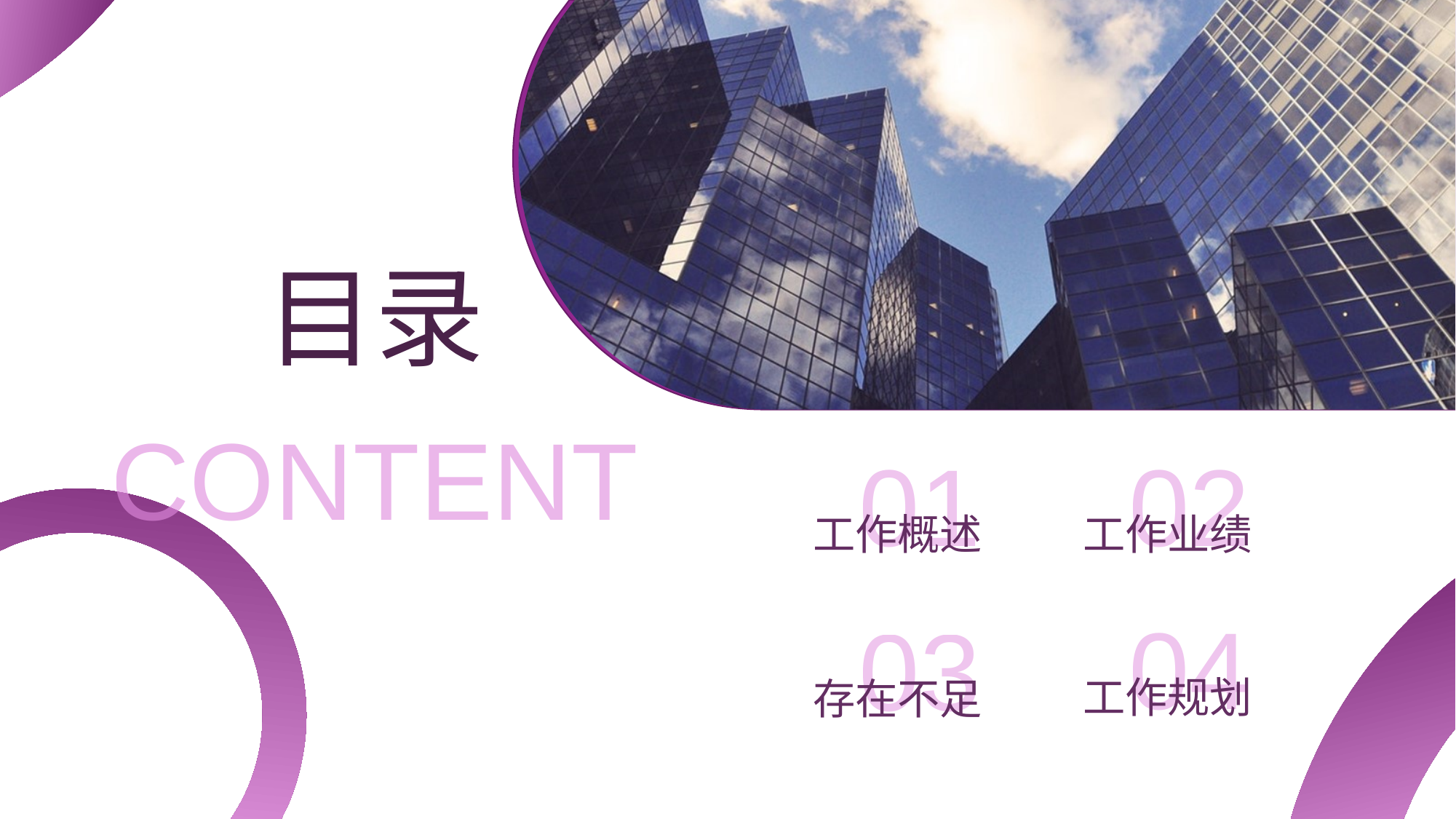

# 目录
CONTENT
01
工作概述
02
工作业绩
04
工作规划
03
存在不足